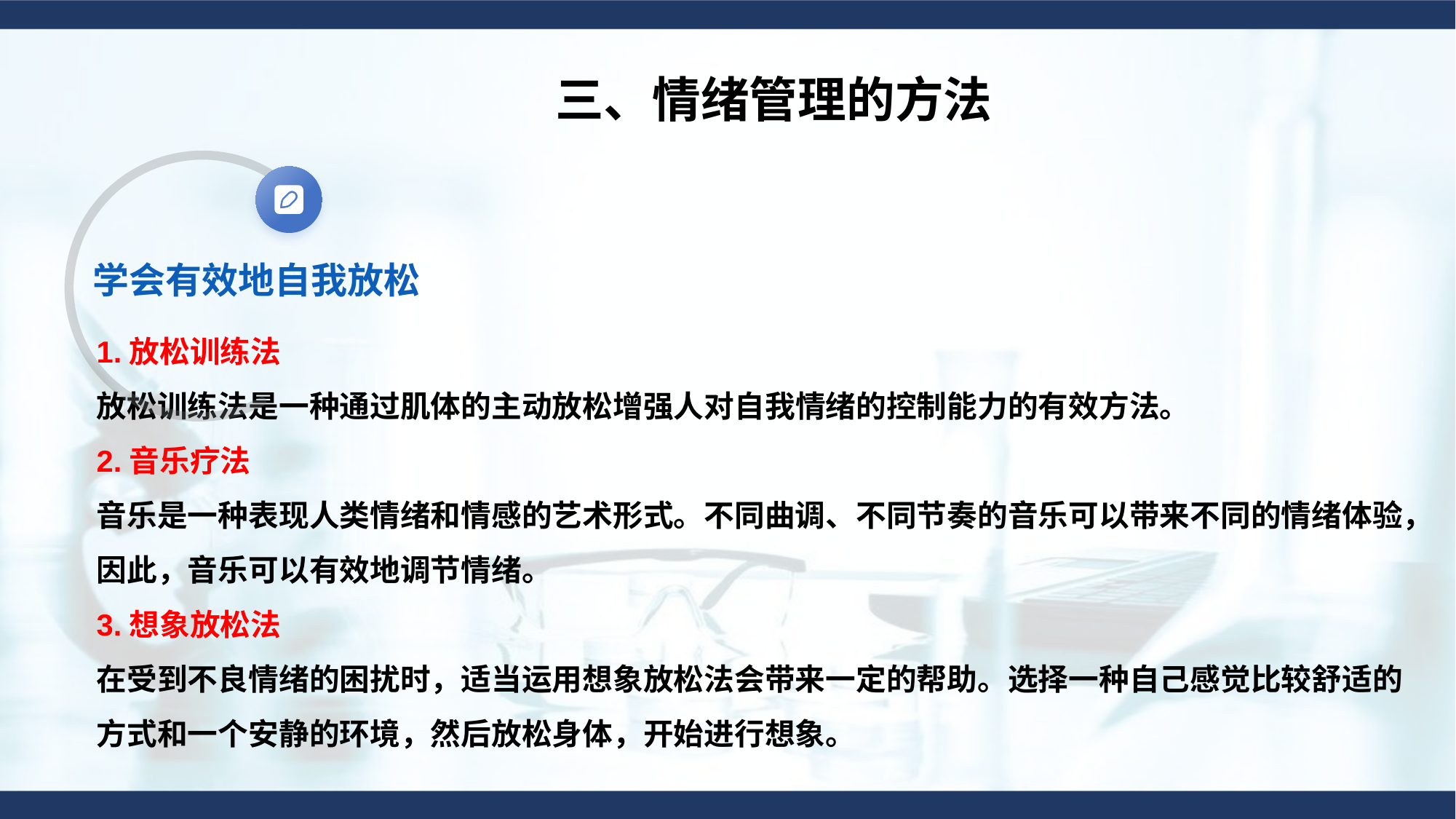

三、情绪管理的方法

学会有效地自我放松
1.放松训练法
放松训练法是一种通过肌体的主动放松增强人对自我情绪的控制能力的有效方法。
2.音乐疗法
音乐是一种表现人类情绪和情感的艺术形式。不同曲调、不同节奏的音乐可以带来不同的情绪体验，因此，音乐可以有效地调节情绪。
3.想象放松法
在受到不良情绪的困扰时，适当运用想象放松法会带来一定的帮助。选择一种自己感觉比较舒适的方式和一个安静的环境，然后放松身体，开始进行想象。